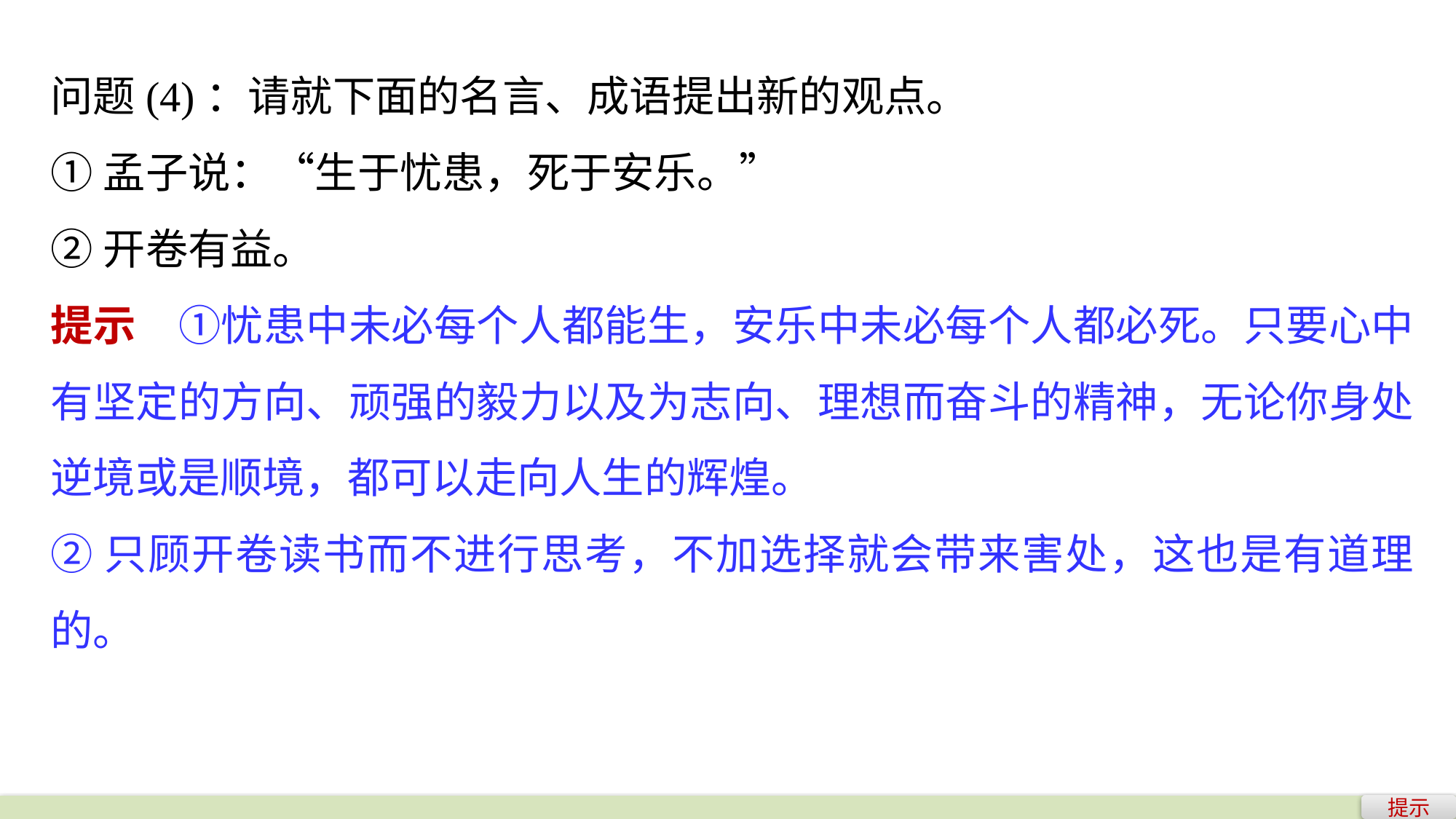

问题(4)：请就下面的名言、成语提出新的观点。
①孟子说：“生于忧患，死于安乐。”
②开卷有益。
提示　①忧患中未必每个人都能生，安乐中未必每个人都必死。只要心中有坚定的方向、顽强的毅力以及为志向、理想而奋斗的精神，无论你身处逆境或是顺境，都可以走向人生的辉煌。
②只顾开卷读书而不进行思考，不加选择就会带来害处，这也是有道理的。
提示